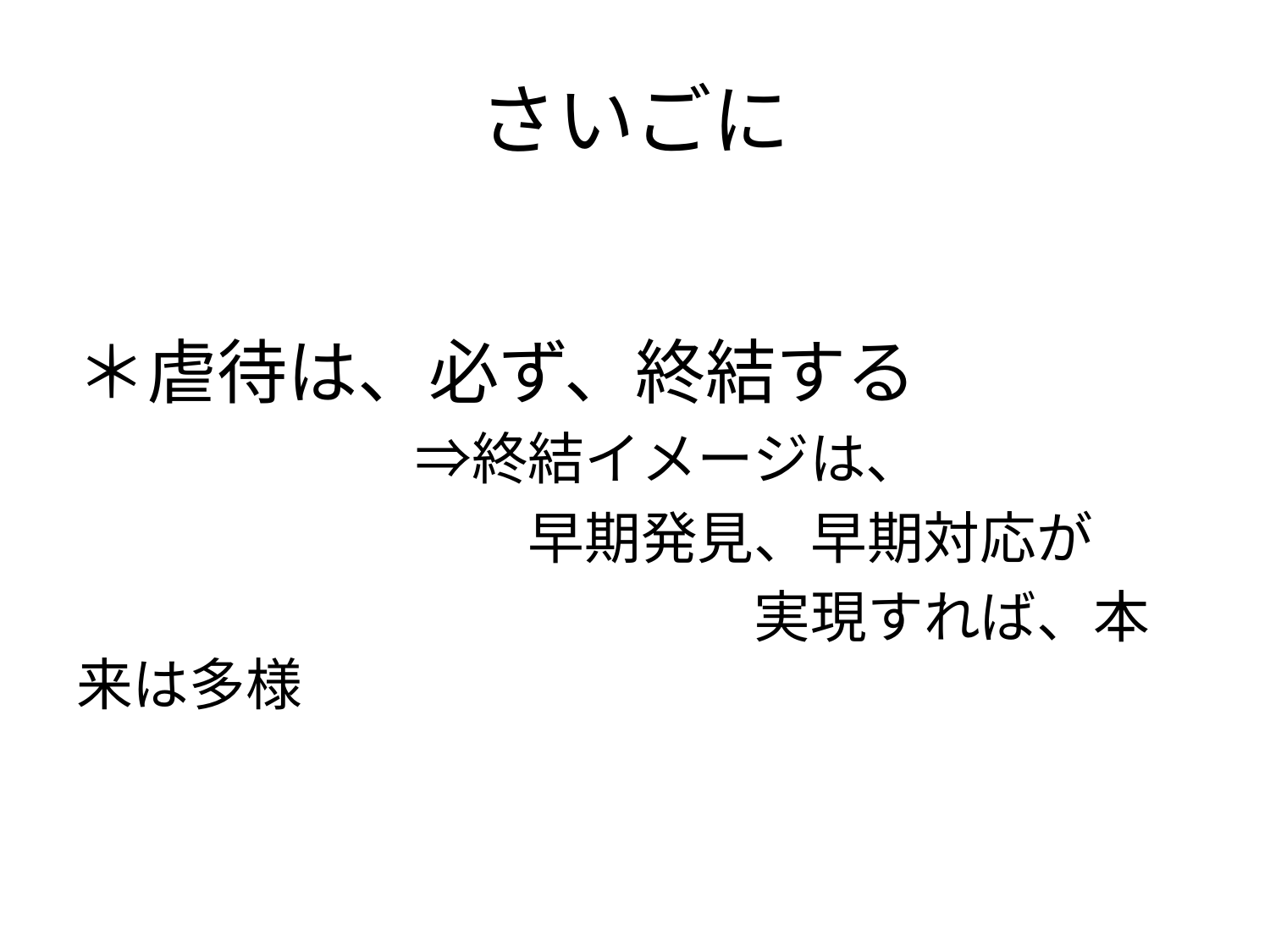

# さいごに

＊虐待は、必ず、終結する
　　　　　　⇒終結イメージは、
　　　　　　　　早期発見、早期対応が
　　　　　　　　　　　　実現すれば、本来は多様